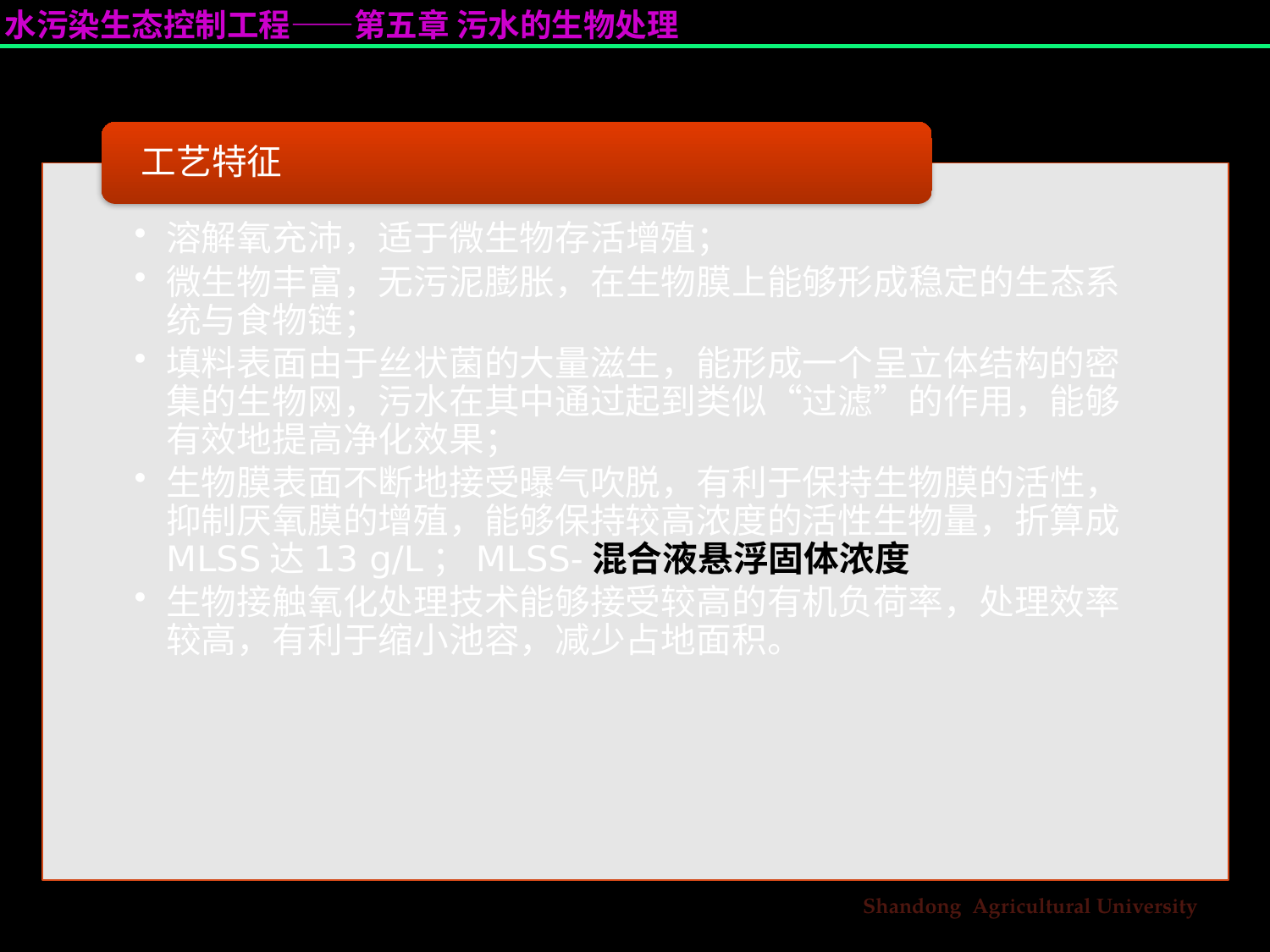

溶解氧充沛，适于微生物存活增殖；
微生物丰富，无污泥膨胀，在生物膜上能够形成稳定的生态系统与食物链；
填料表面由于丝状菌的大量滋生，能形成一个呈立体结构的密集的生物网，污水在其中通过起到类似“过滤”的作用，能够有效地提高净化效果；
生物膜表面不断地接受曝气吹脱，有利于保持生物膜的活性，抑制厌氧膜的增殖，能够保持较高浓度的活性生物量，折算成MLSS达13 g/L；MLSS-混合液悬浮固体浓度
生物接触氧化处理技术能够接受较高的有机负荷率，处理效率较高，有利于缩小池容，减少占地面积。
工艺特征